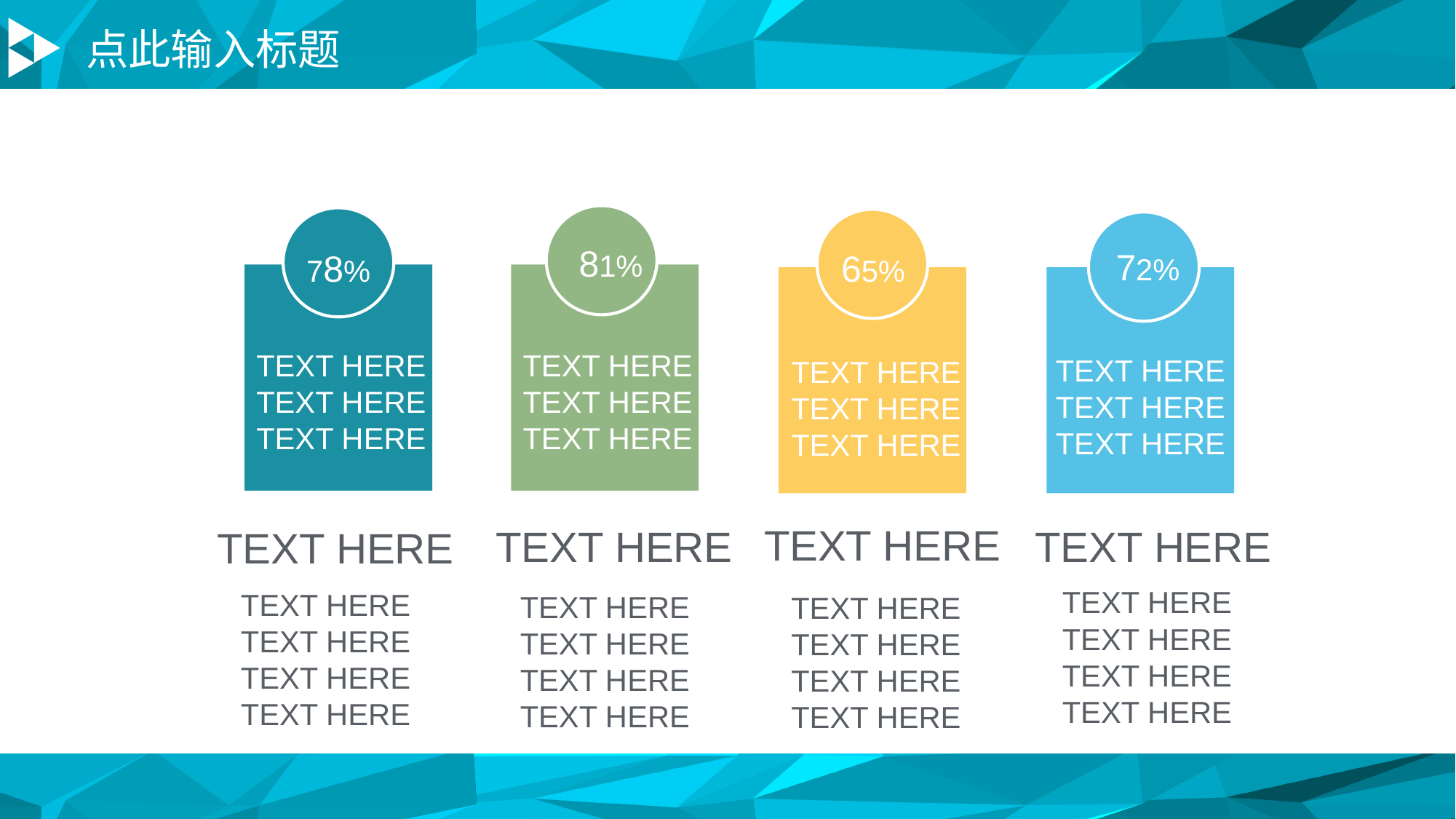

点此输入标题

81%

78%

65%

72%

TEXT HERE
TEXT HERE
TEXT HERE
TEXT HERE
TEXT HERE
TEXT HERE
TEXT HERE
TEXT HERE
TEXT HERE
TEXT HERE
TEXT HERE
TEXT HERE
TEXT HERE
TEXT HERE
TEXT HERE
TEXT HERE
TEXT HERE
TEXT HERE
TEXT HERE
TEXT HERE

TEXT HERE
TEXT HERE
TEXT HERE
TEXT HERE

TEXT HERE
TEXT HERE
TEXT HERE
TEXT HERE

TEXT HERE
TEXT HERE
TEXT HERE
TEXT HERE